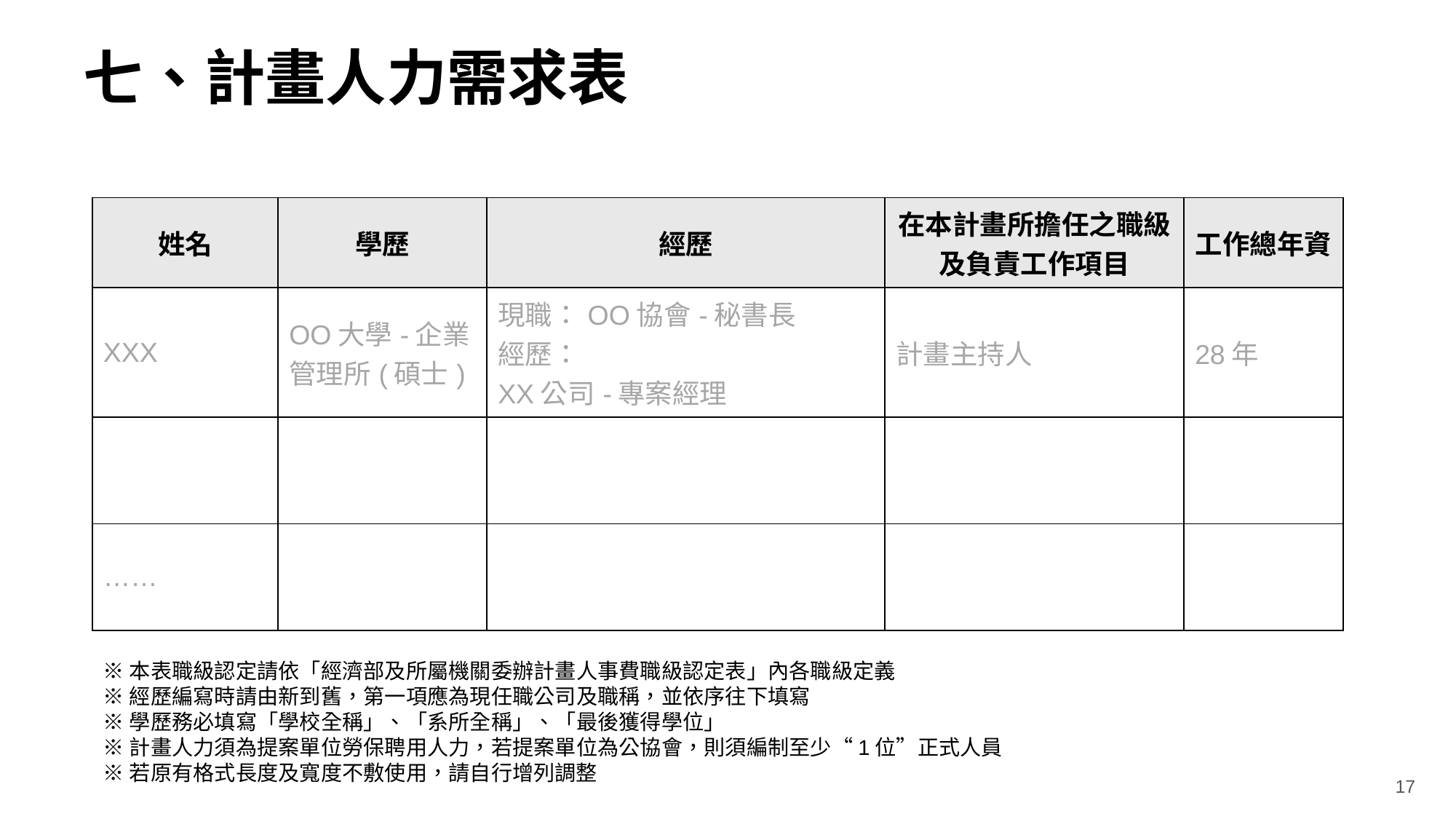

# 七、計畫人力需求表
| 姓名 | 學歷 | 經歷 | 在本計畫所擔任之職級及負責工作項目 | 工作總年資 |
| --- | --- | --- | --- | --- |
| XXX | OO大學-企業管理所(碩士) | 現職：OO協會-秘書長 經歷： XX公司-專案經理 | 計畫主持人 | 28年 |
|  |  |  |  |  |
| …… |  |  |  |  |
※本表職級認定請依「經濟部及所屬機關委辦計畫人事費職級認定表」內各職級定義
※經歷編寫時請由新到舊，第一項應為現任職公司及職稱，並依序往下填寫
※學歷務必填寫「學校全稱」、「系所全稱」、「最後獲得學位」
※計畫人力須為提案單位勞保聘用人力，若提案單位為公協會，則須編制至少“1位”正式人員
※若原有格式長度及寬度不敷使用，請自行增列調整